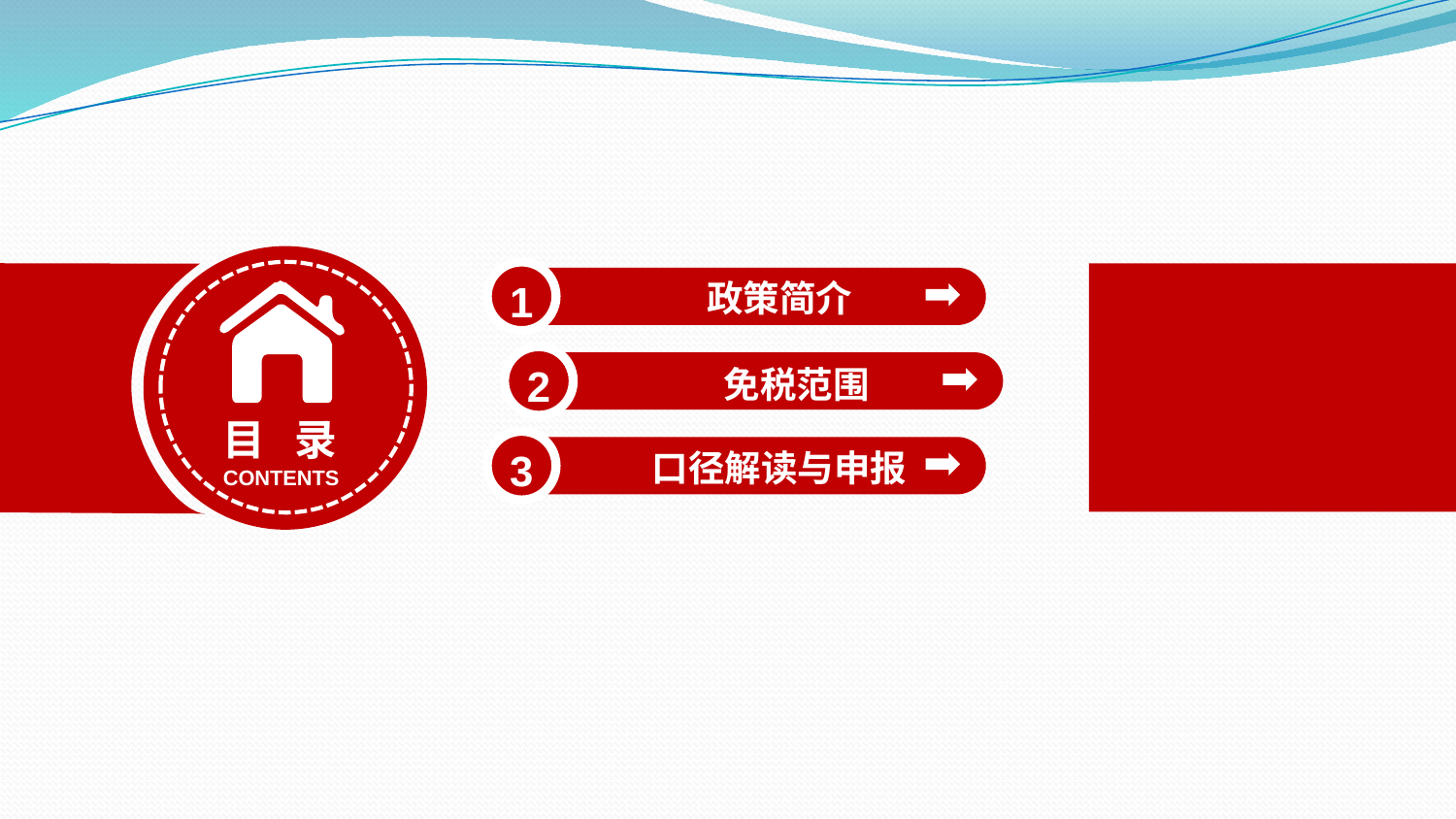

政策简介

1

免税范围
2

目   录
CONTENTS

口径解读与申报
3